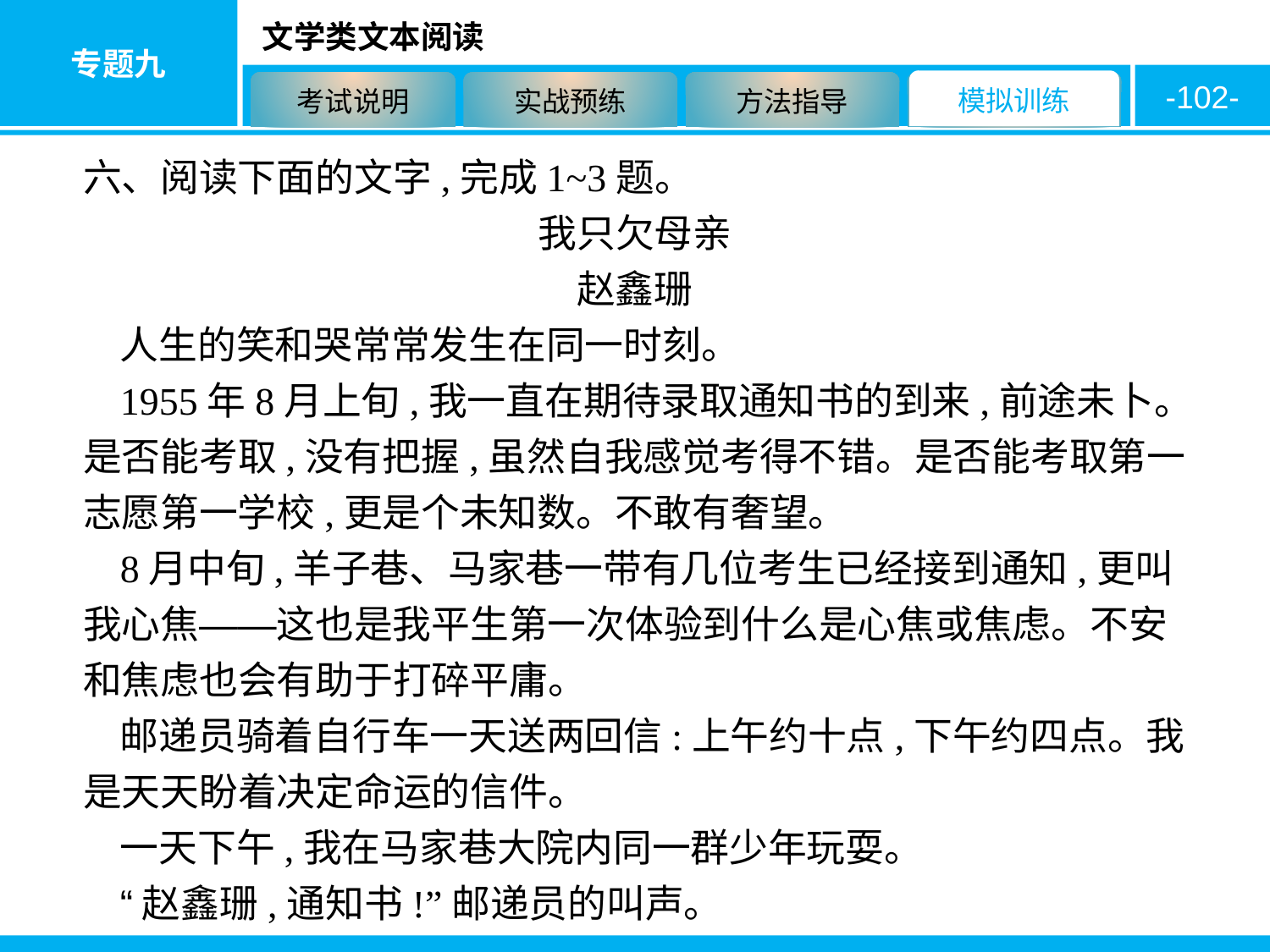

-102-
六、阅读下面的文字,完成1~3题。
我只欠母亲
赵鑫珊
人生的笑和哭常常发生在同一时刻。
1955年8月上旬,我一直在期待录取通知书的到来,前途未卜。是否能考取,没有把握,虽然自我感觉考得不错。是否能考取第一志愿第一学校,更是个未知数。不敢有奢望。
8月中旬,羊子巷、马家巷一带有几位考生已经接到通知,更叫我心焦——这也是我平生第一次体验到什么是心焦或焦虑。不安和焦虑也会有助于打碎平庸。
邮递员骑着自行车一天送两回信:上午约十点,下午约四点。我是天天盼着决定命运的信件。
一天下午,我在马家巷大院内同一群少年玩耍。
“赵鑫珊,通知书!”邮递员的叫声。